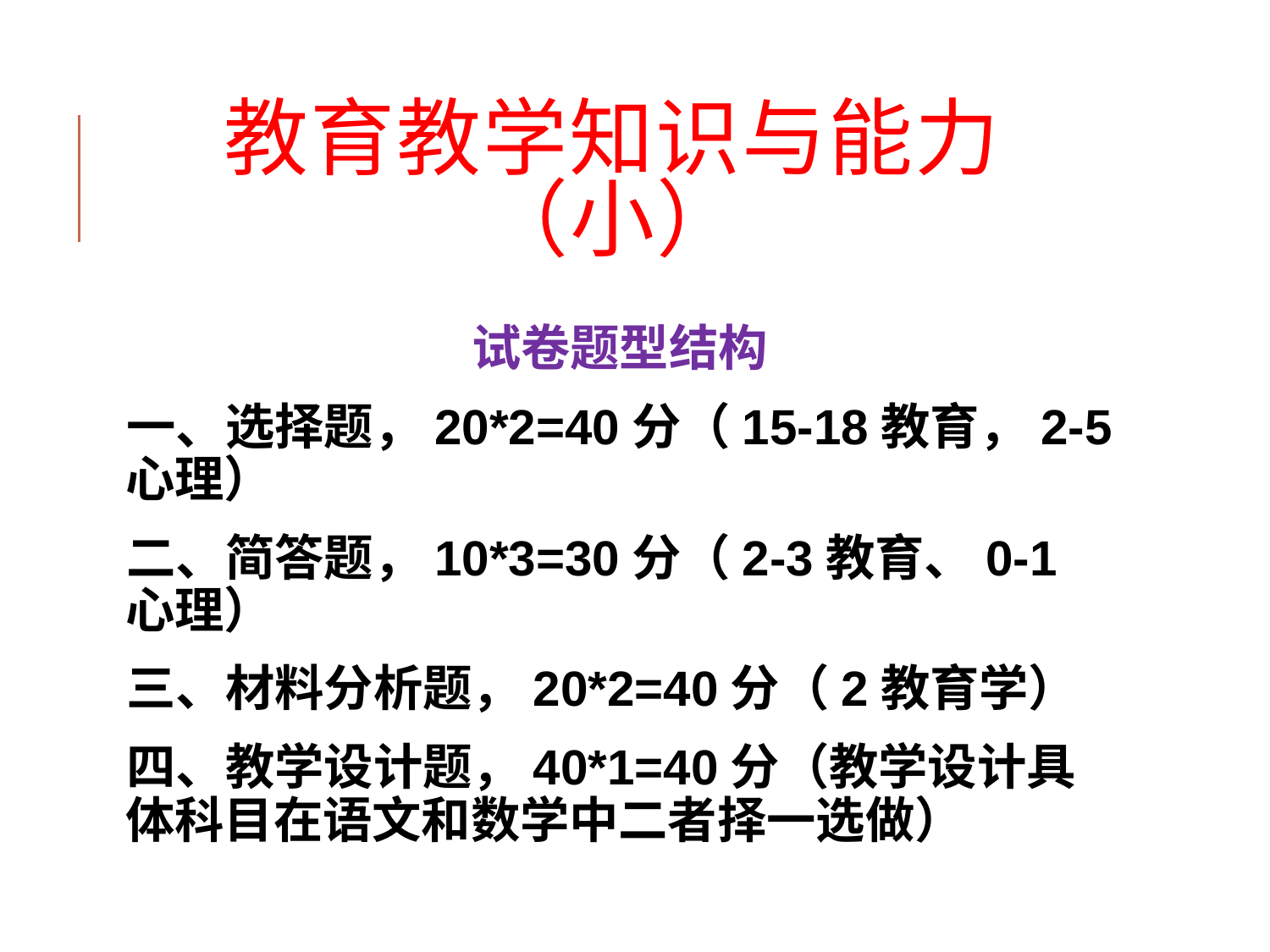

教育教学知识与能力（小）
试卷题型结构
一、选择题，20*2=40分（15-18教育，2-5心理）
二、简答题，10*3=30分（2-3教育、0-1心理）
三、材料分析题，20*2=40分（2教育学）
四、教学设计题，40*1=40分（教学设计具体科目在语文和数学中二者择一选做）